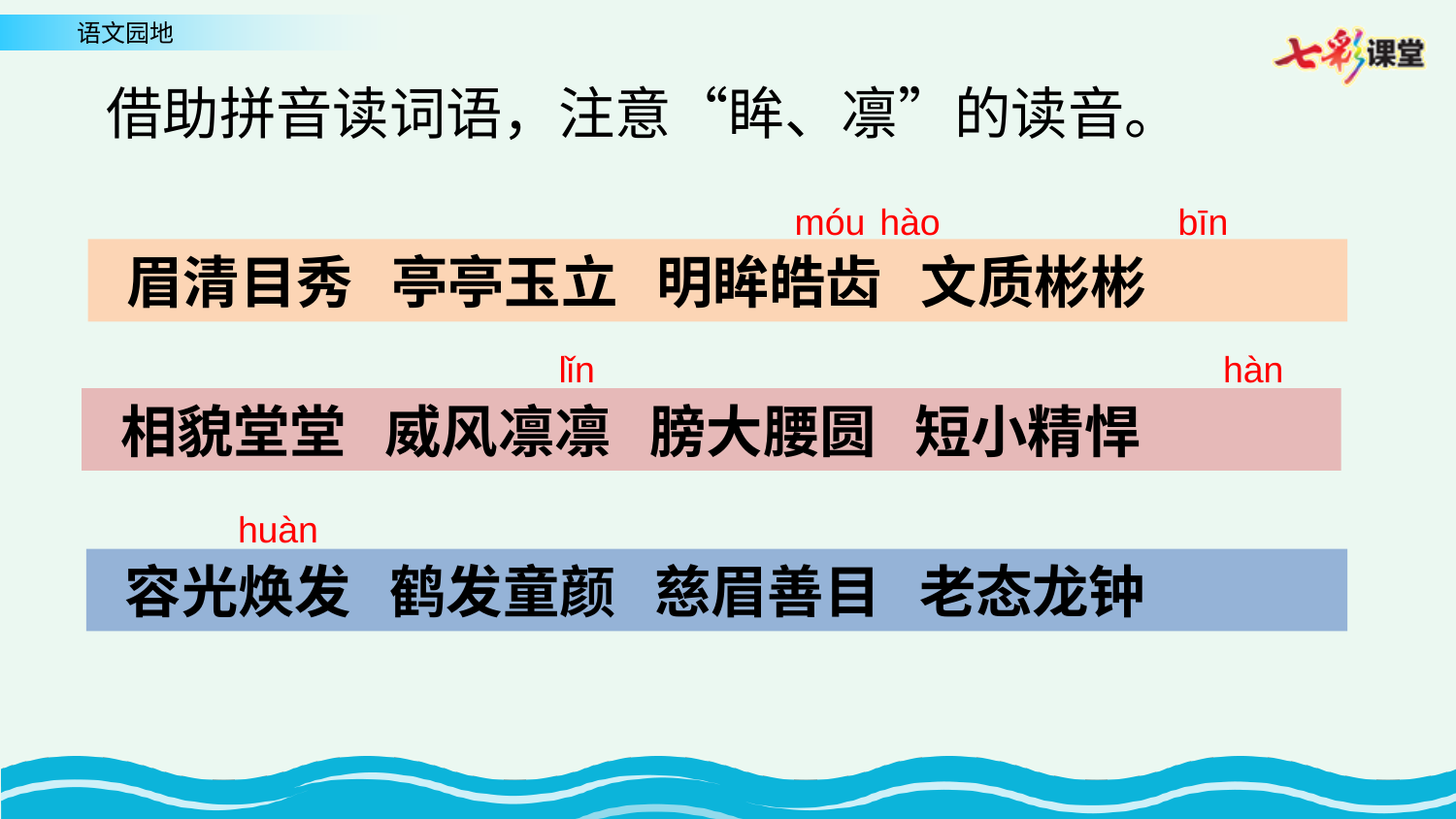

借助拼音读词语，注意“眸、凛”的读音。
móu
hào
bīn
眉清目秀   亭亭玉立   明眸皓齿   文质彬彬
lǐn
hàn
相貌堂堂   威风凛凛   膀大腰圆   短小精悍
huàn
容光焕发   鹤发童颜   慈眉善目   老态龙钟